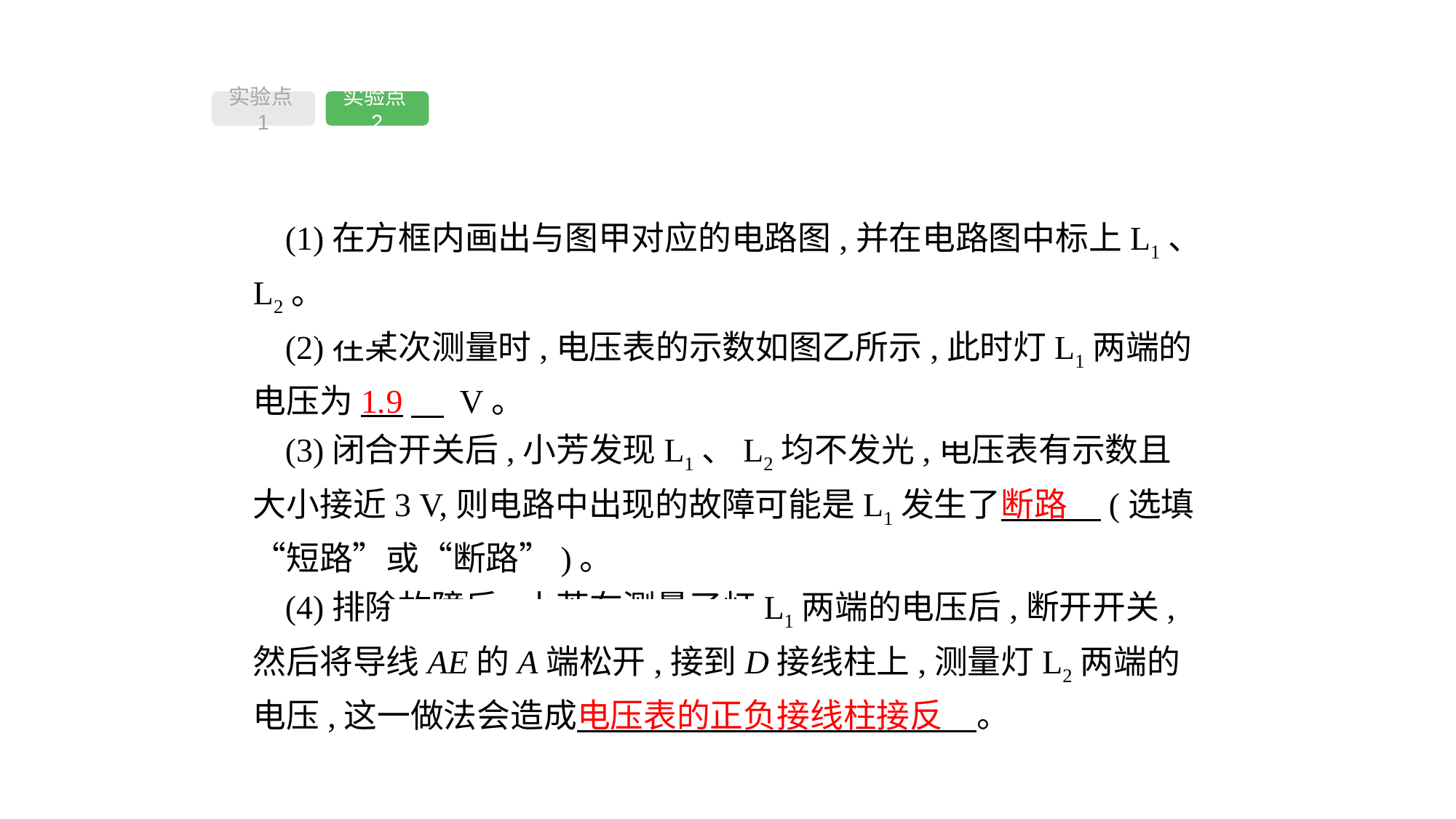

实验点1
实验点2
(1)在方框内画出与图甲对应的电路图,并在电路图中标上L1、L2。
(2)在某次测量时,电压表的示数如图乙所示,此时灯L1两端的电压为1.9　 V。
(3)闭合开关后,小芳发现L1、L2均不发光,电压表有示数且大小接近3 V,则电路中出现的故障可能是L1发生了断路　(选填“短路”或“断路”)。
(4)排除故障后,小芳在测量了灯L1两端的电压后,断开开关,然后将导线AE的A端松开,接到D接线柱上,测量灯L2两端的电压,这一做法会造成电压表的正负接线柱接反　。